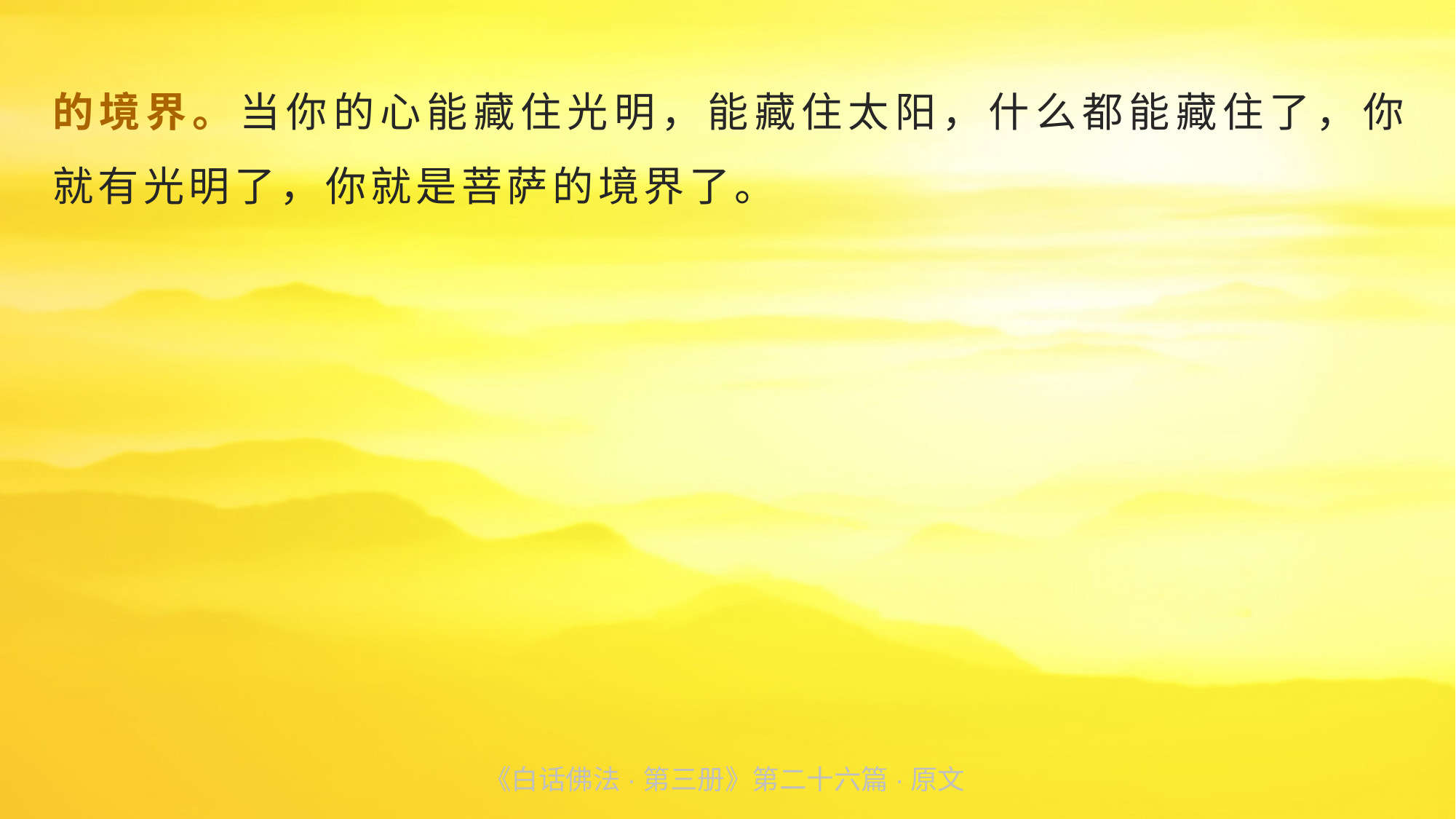

的境界。当你的心能藏住光明，能藏住太阳，什么都能藏住了，你就有光明了，你就是菩萨的境界了。
《白话佛法·第三册》第二十六篇·原文